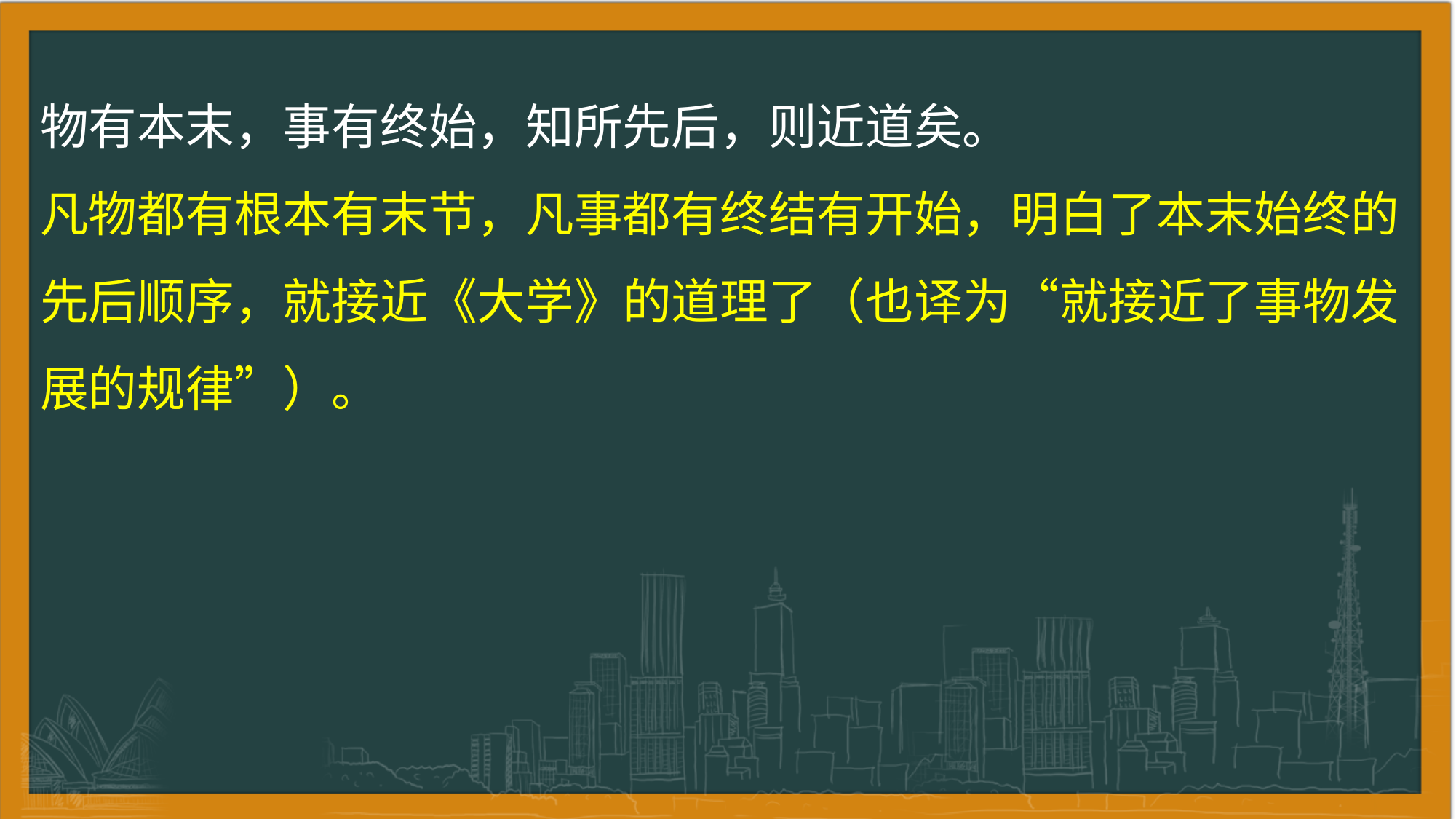

物有本末，事有终始，知所先后，则近道矣。
凡物都有根本有末节，凡事都有终结有开始，明白了本末始终的先后顺序，就接近《大学》的道理了（也译为“就接近了事物发展的规律”）。